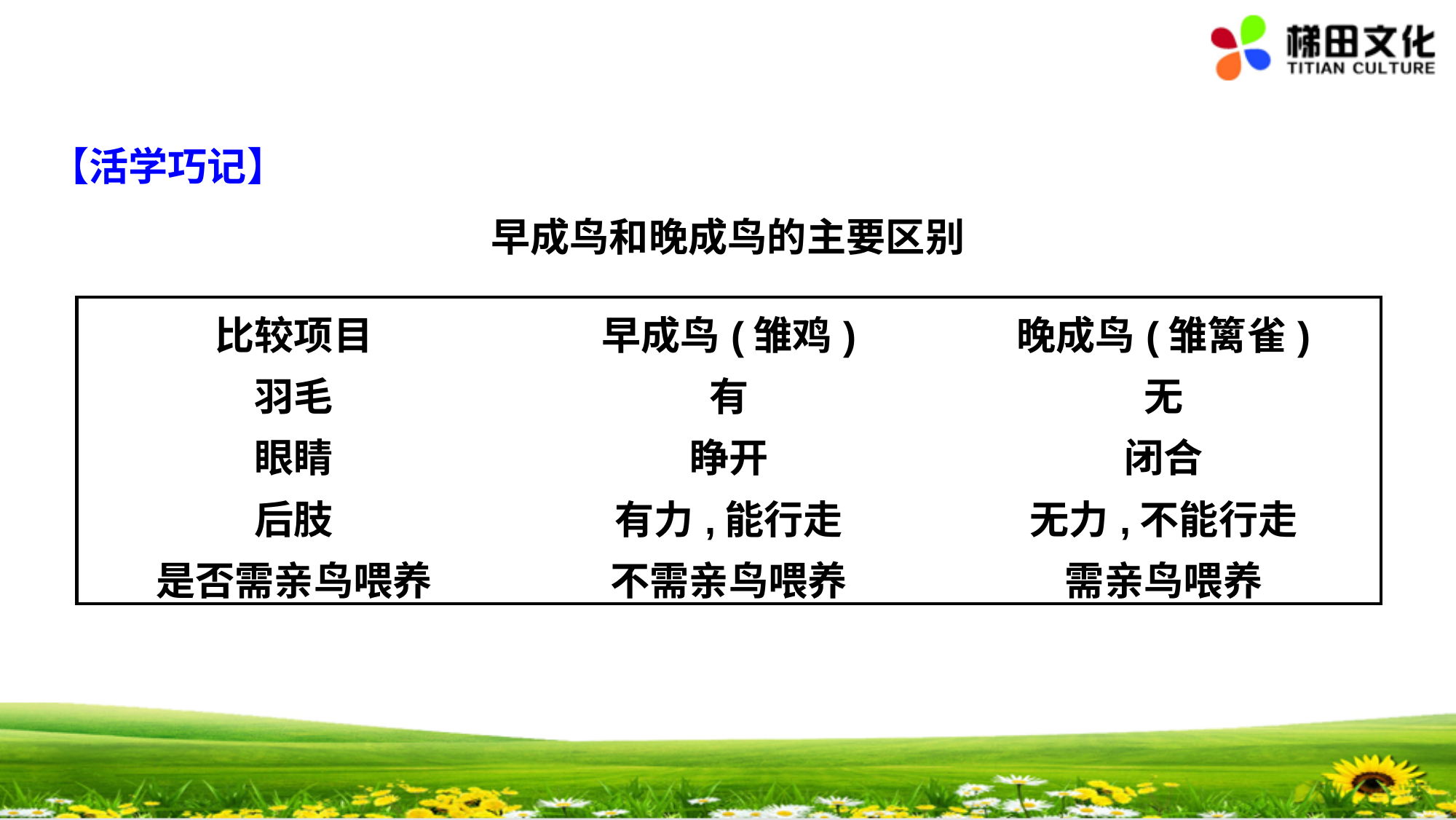

【活学巧记】
早成鸟和晚成鸟的主要区别
| 比较项目 | 早成鸟(雏鸡) | 晚成鸟(雏篱雀) |
| --- | --- | --- |
| 羽毛 | 有 | 无 |
| 眼睛 | 睁开 | 闭合 |
| 后肢 | 有力,能行走 | 无力,不能行走 |
| 是否需亲鸟喂养 | 不需亲鸟喂养 | 需亲鸟喂养 |